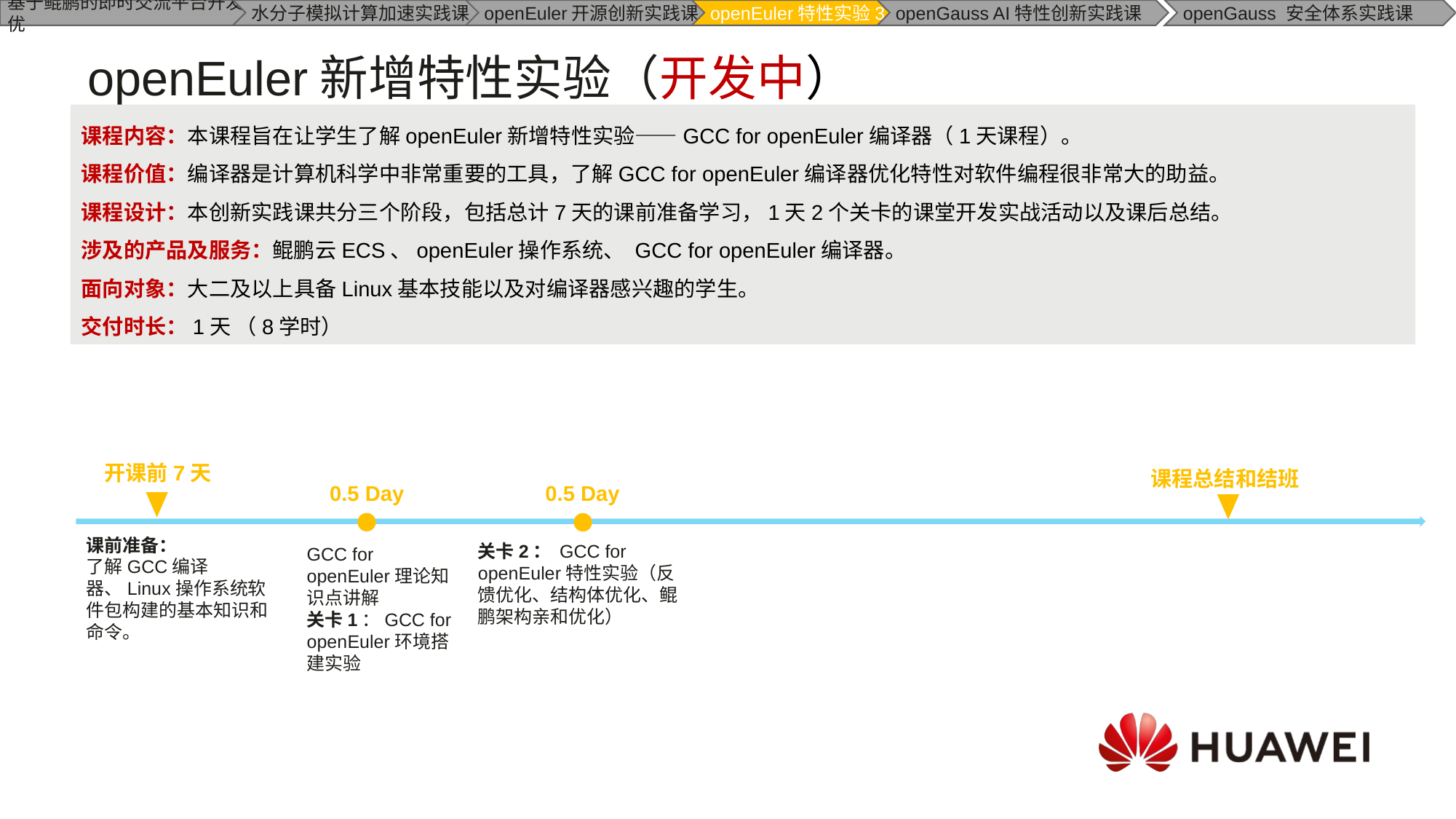

基于鲲鹏的即时交流平台开发及调优
水分子模拟计算加速实践课
openEuler开源创新实践课
openEuler特性实验3
openGauss AI特性创新实践课
openGauss 安全体系实践课
# openEuler新增特性实验（开发中）
课程内容：本课程旨在让学生了解openEuler新增特性实验——GCC for openEuler编译器（1天课程）。
课程价值：编译器是计算机科学中非常重要的工具，了解GCC for openEuler编译器优化特性对软件编程很非常大的助益。
课程设计：本创新实践课共分三个阶段，包括总计7天的课前准备学习，1天2个关卡的课堂开发实战活动以及课后总结。
涉及的产品及服务：鲲鹏云ECS、openEuler操作系统、 GCC for openEuler编译器。
面向对象：大二及以上具备Linux基本技能以及对编译器感兴趣的学生。
交付时长：1天 （8学时）
开课前7天

课程总结和结班

0.5 Day
0.5 Day

课前准备：
了解GCC编译器、Linux操作系统软件包构建的基本知识和命令。
关卡2： GCC for openEuler特性实验（反馈优化、结构体优化、鲲鹏架构亲和优化）
GCC for openEuler理论知识点讲解
关卡1：GCC for openEuler环境搭建实验